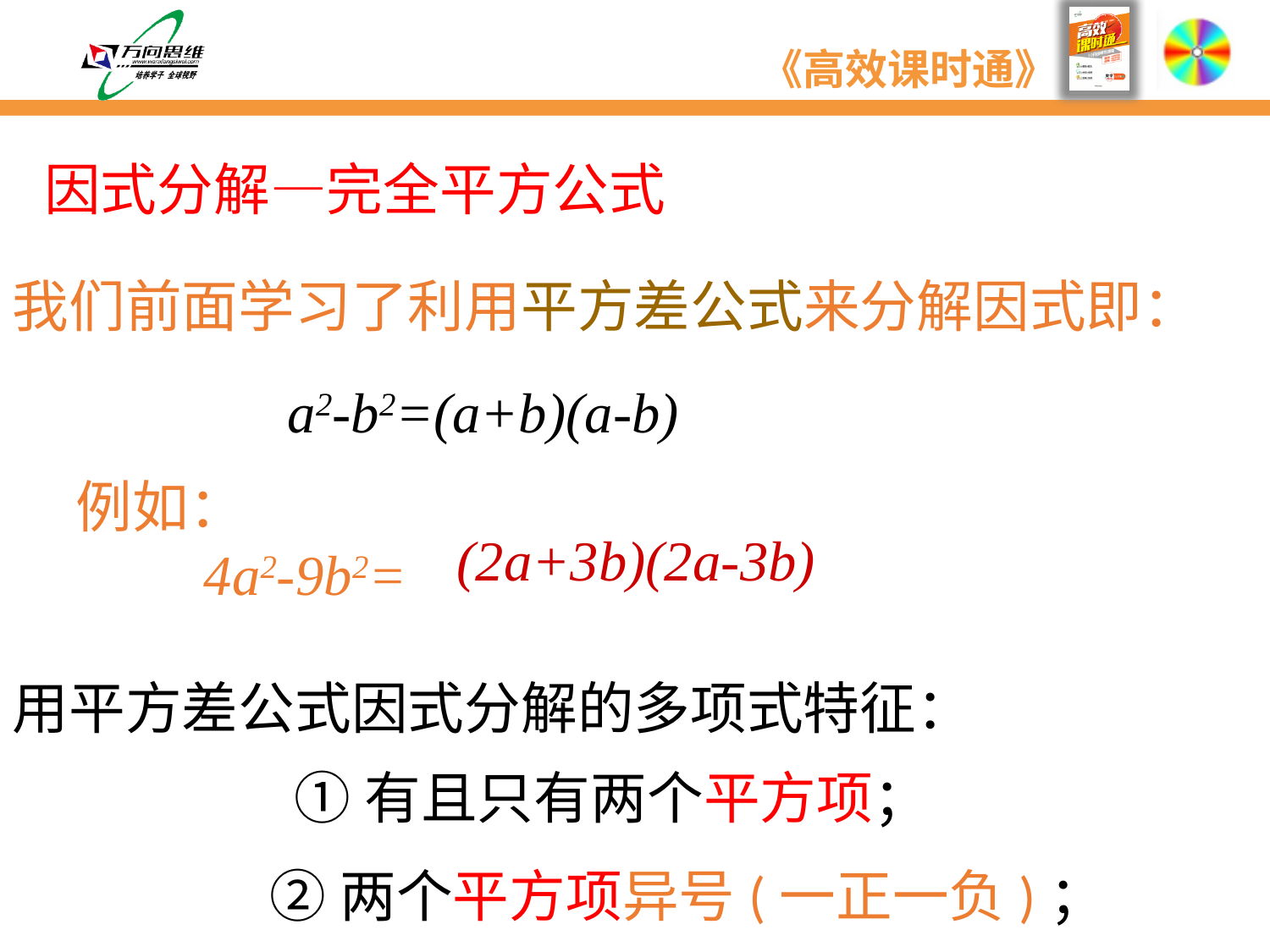

因式分解—完全平方公式
我们前面学习了利用平方差公式来分解因式即：
a2-b2=(a+b)(a-b)
例如：
         4a2-9b2=
(2a+3b)(2a-3b)
用平方差公式因式分解的多项式特征：
①有且只有两个平方项；
②两个平方项异号(一正一负)；